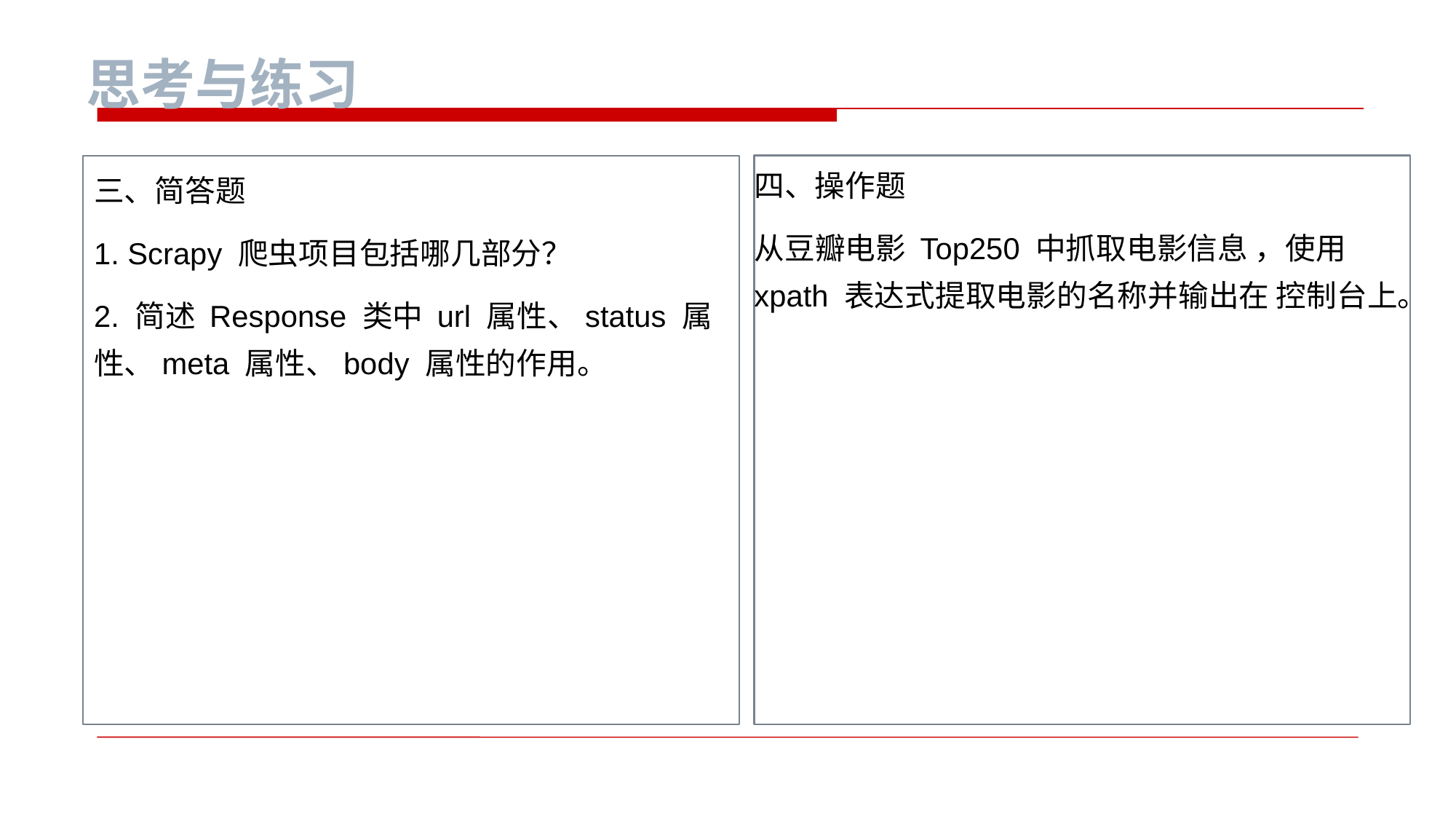

思考与练习
三、简答题
1. Scrapy 爬虫项目包括哪几部分？
2. 简述 Response 类中 url 属性、status 属性、meta 属性、body 属性的作用。
四、操作题
从豆瓣电影 Top250 中抓取电影信息 ，使用 xpath 表达式提取电影的名称并输出在 控制台上。